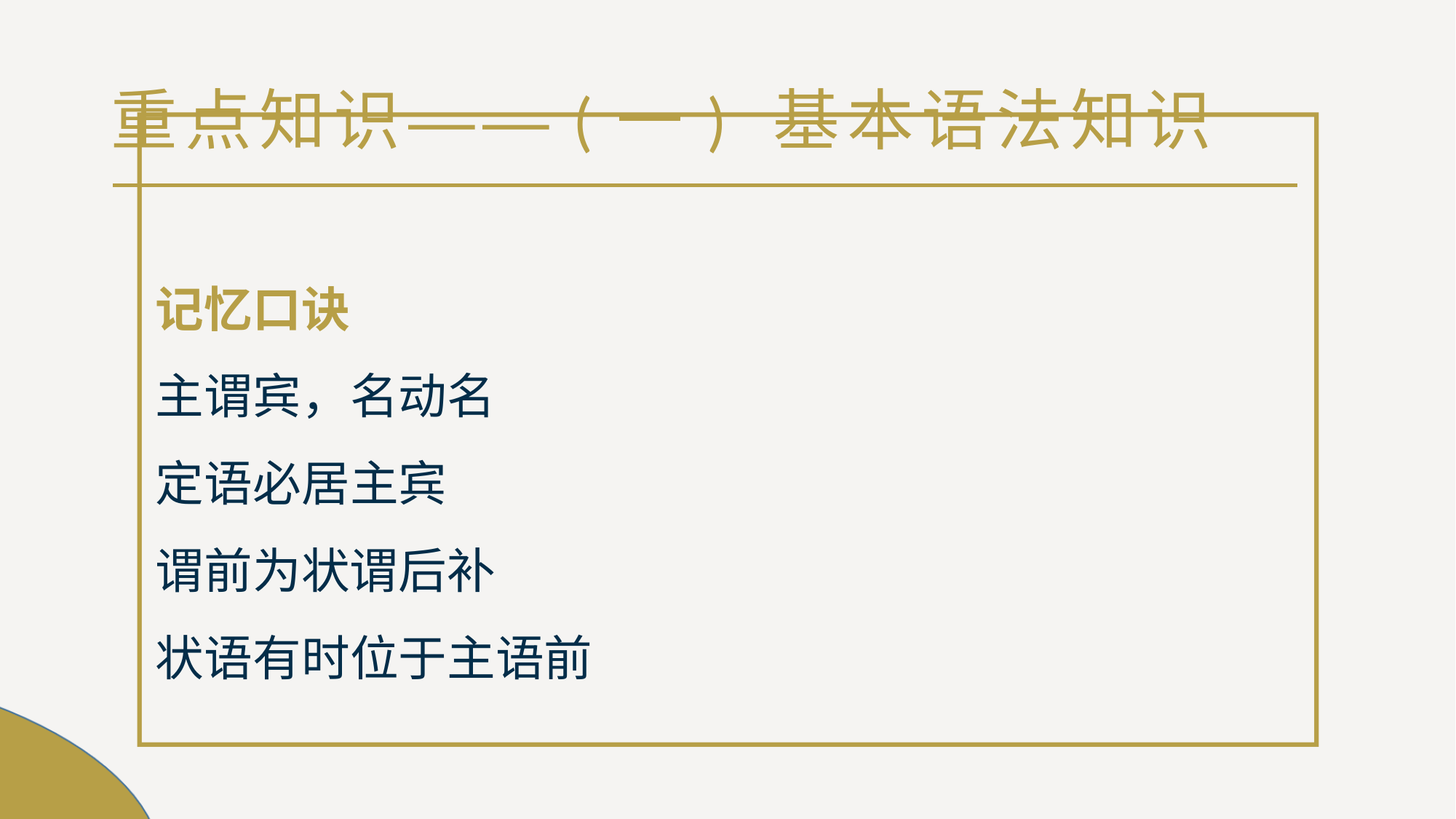

# 重点知识——(一) 基本语法知识
记忆口诀
主谓宾，名动名
定语必居主宾
谓前为状谓后补
状语有时位于主语前